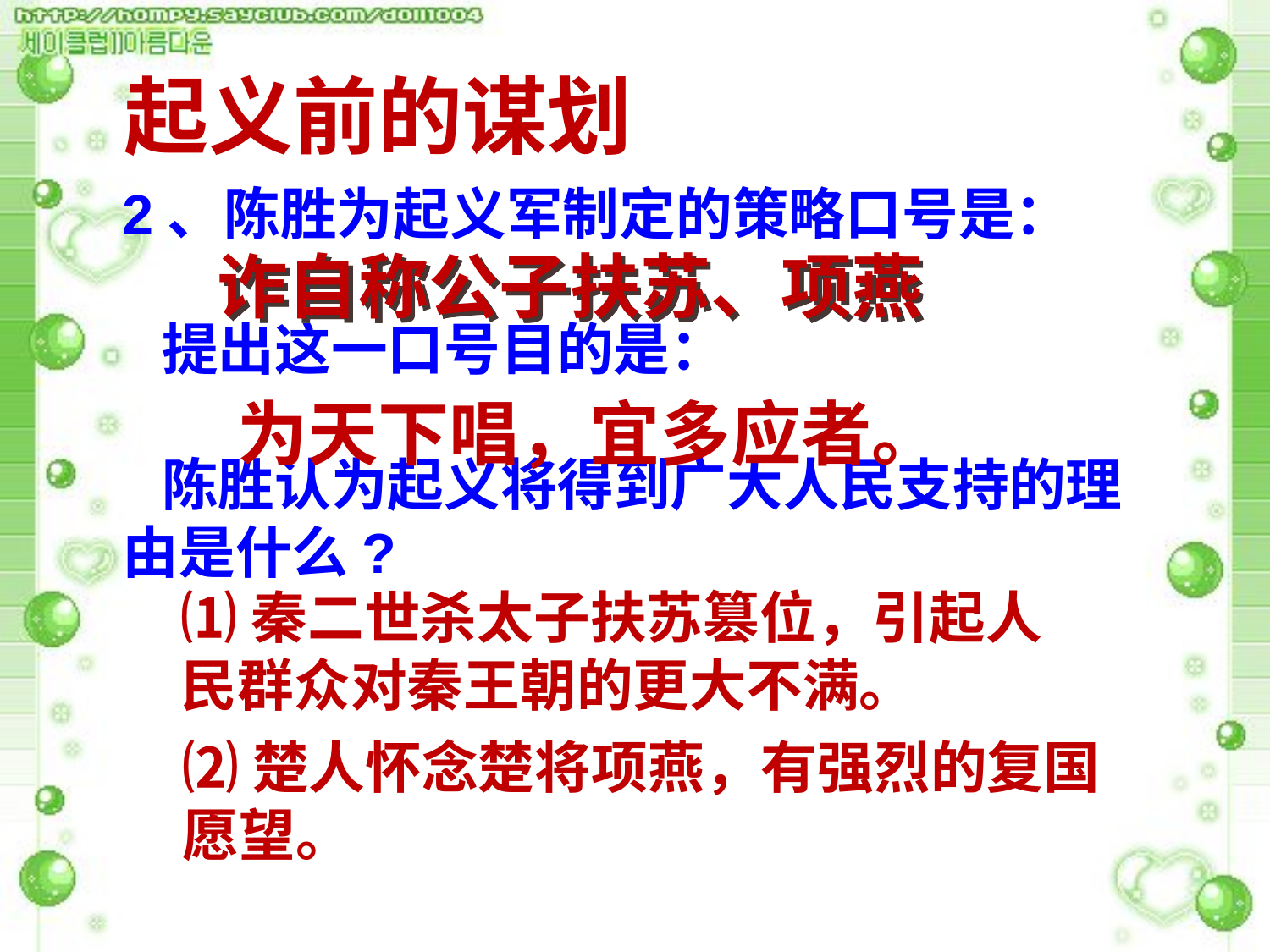

起义前的谋划

2、陈胜为起义军制定的策略口号是：

  提出这一口号目的是：

  陈胜认为起义将得到广大人民支持的理由是什么?

诈自称公子扶苏、项燕
为天下唱，宜多应者。
⑴秦二世杀太子扶苏篡位，引起人民群众对秦王朝的更大不满。

⑵楚人怀念楚将项燕，有强烈的复国愿望。